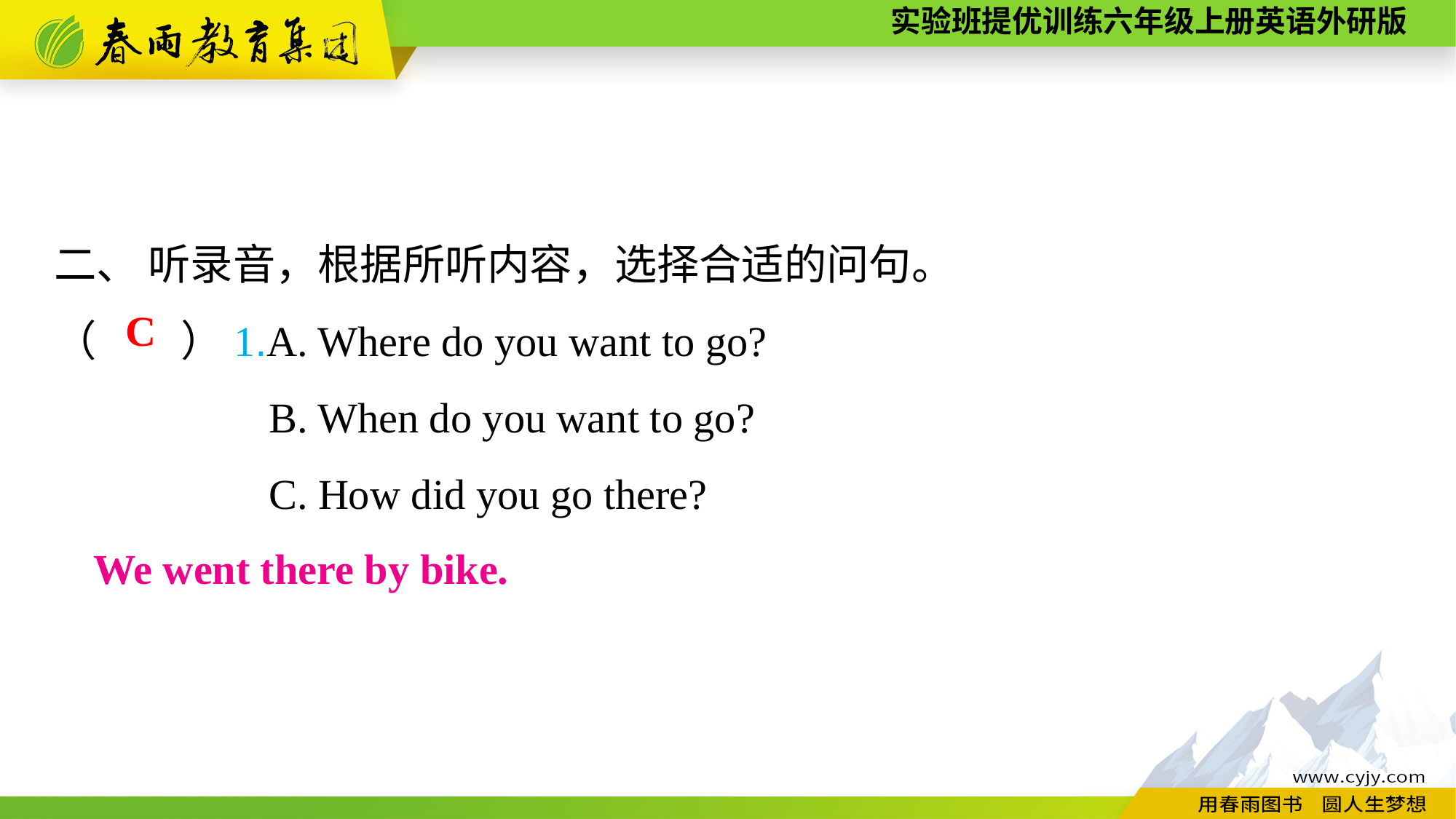

二、 听录音，根据所听内容，选择合适的问句。
（　　）1.A. Where do you want to go?
B. When do you want to go?
C. How did you go there?
C
We went there by bike.